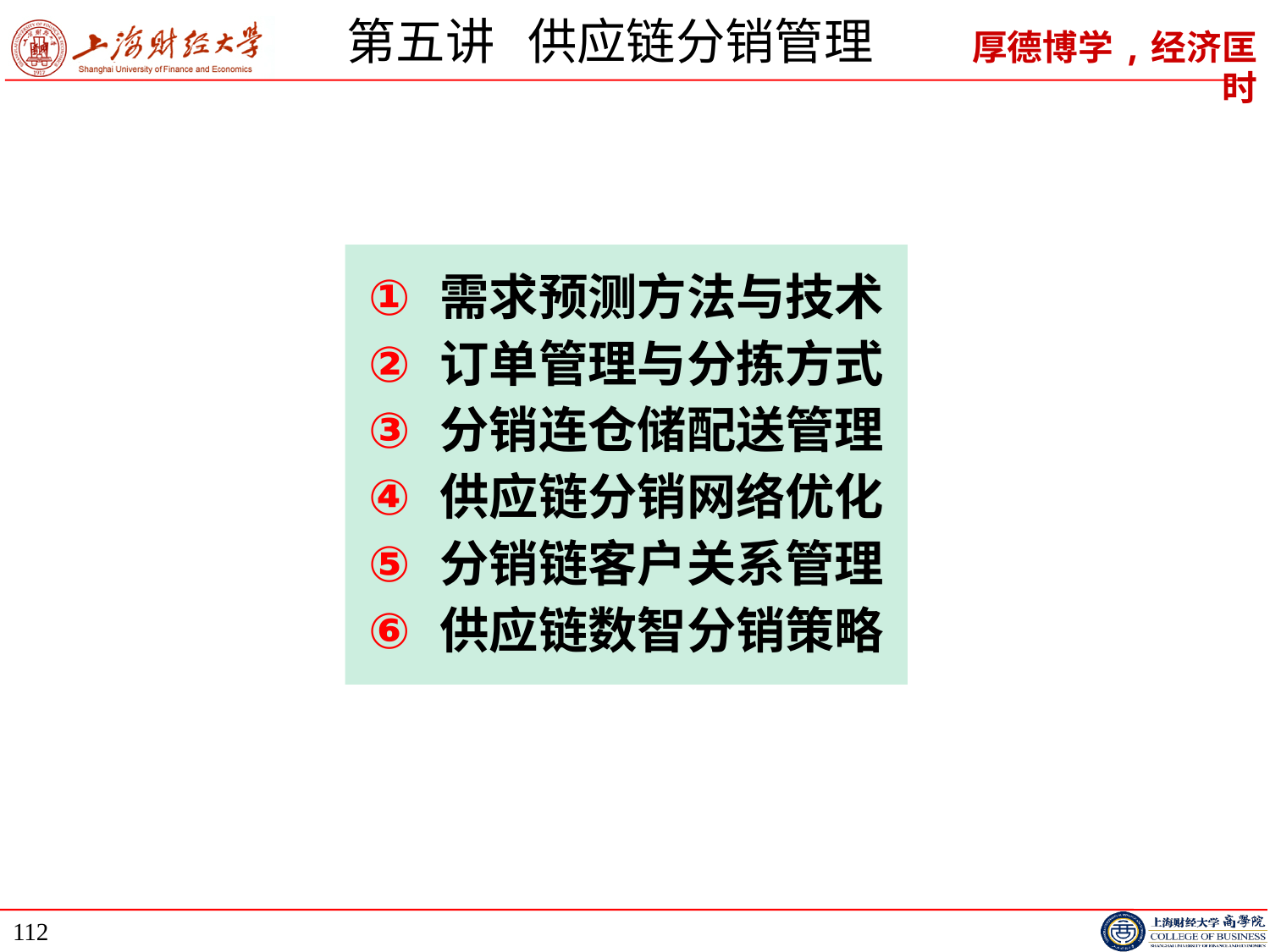

# 第五讲   供应链分销管理
需求预测方法与技术
订单管理与分拣方式
分销连仓储配送管理
供应链分销网络优化
分销链客户关系管理
供应链数智分销策略
112